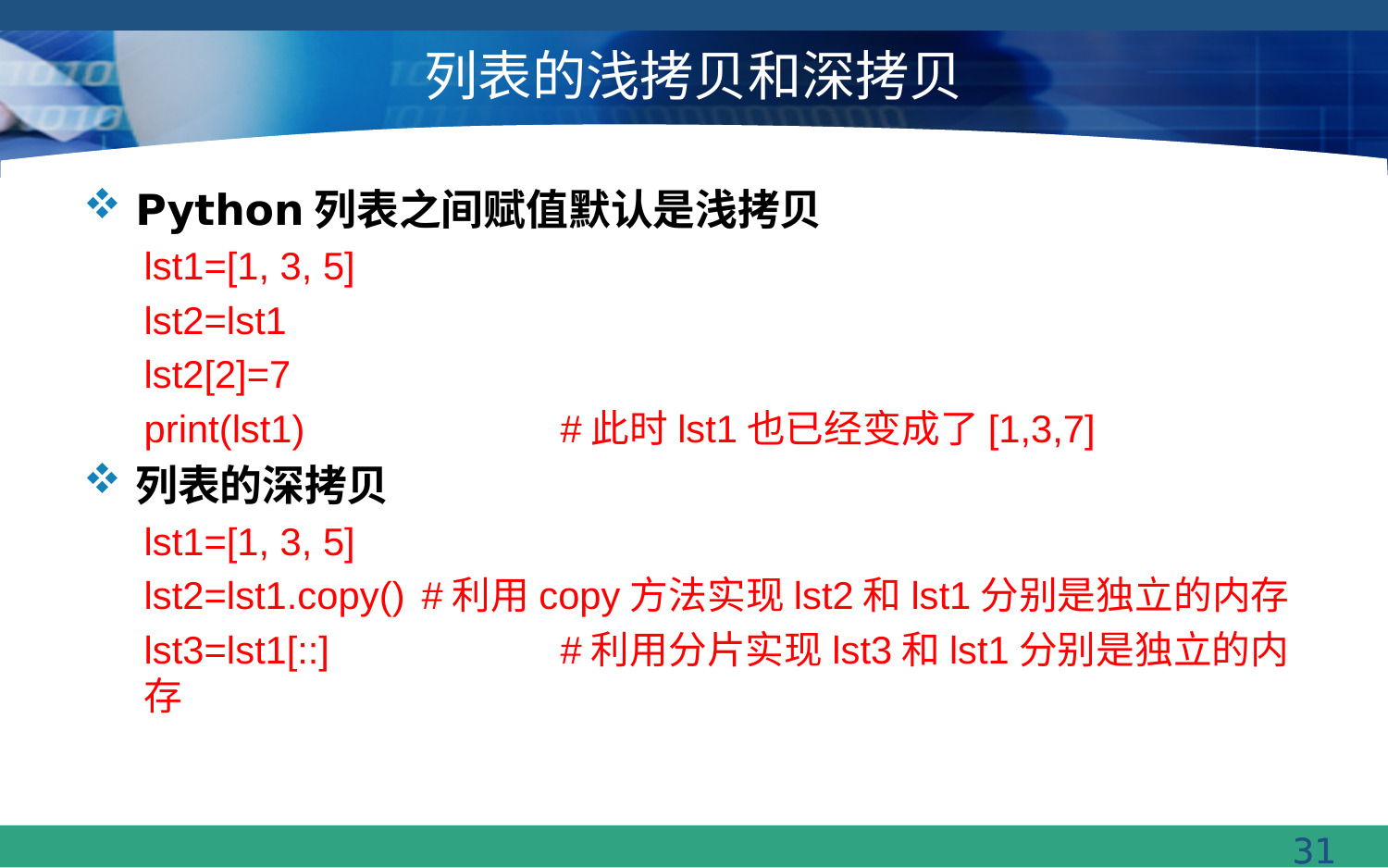

# 列表的浅拷贝和深拷贝
Python列表之间赋值默认是浅拷贝
lst1=[1, 3, 5]
lst2=lst1
lst2[2]=7
print(lst1)		#此时lst1也已经变成了[1,3,7]
列表的深拷贝
lst1=[1, 3, 5]
lst2=lst1.copy()	#利用copy方法实现lst2和lst1分别是独立的内存
lst3=lst1[::]		#利用分片实现lst3和lst1分别是独立的内存